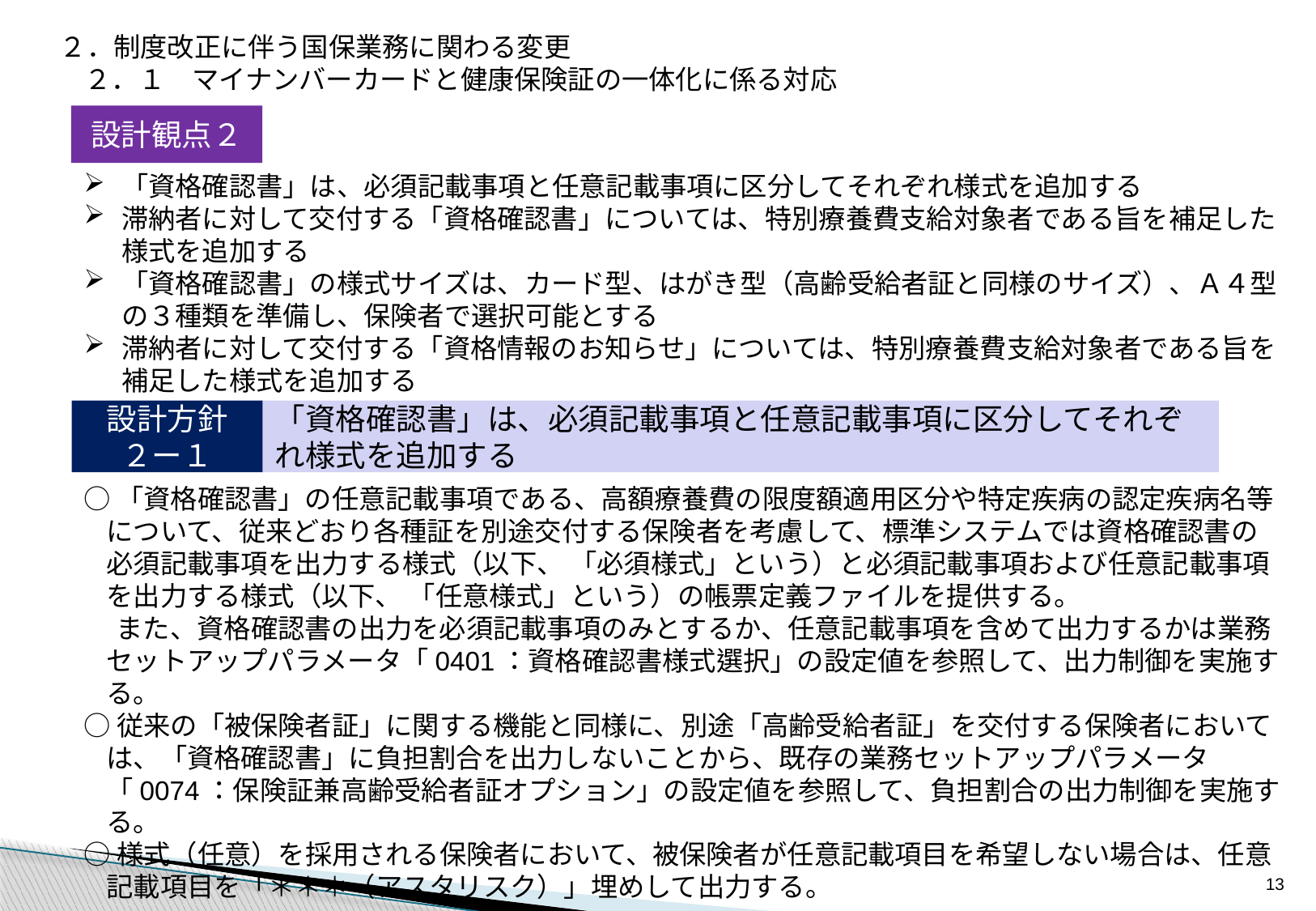

２．制度改正に伴う国保業務に関わる変更
２．１　マイナンバーカードと健康保険証の一体化に係る対応
設計観点２
「資格確認書」は、必須記載事項と任意記載事項に区分してそれぞれ様式を追加する
滞納者に対して交付する「資格確認書」については、特別療養費支給対象者である旨を補足した様式を追加する
「資格確認書」の様式サイズは、カード型、はがき型（高齢受給者証と同様のサイズ）、Ａ４型の３種類を準備し、保険者で選択可能とする
滞納者に対して交付する「資格情報のお知らせ」については、特別療養費支給対象者である旨を補足した様式を追加する
設計方針２ー１
「資格確認書」は、必須記載事項と任意記載事項に区分してそれぞれ様式を追加する
○「資格確認書」の任意記載事項である、高額療養費の限度額適用区分や特定疾病の認定疾病名等について、従来どおり各種証を別途交付する保険者を考慮して、標準システムでは資格確認書の必須記載事項を出力する様式（以下、 「必須様式」という）と必須記載事項および任意記載事項を出力する様式（以下、 「任意様式」という）の帳票定義ファイルを提供する。
　 また、資格確認書の出力を必須記載事項のみとするか、任意記載事項を含めて出力するかは業務セットアップパラメータ「0401：資格確認書様式選択」の設定値を参照して、出力制御を実施する。
○従来の「被保険者証」に関する機能と同様に、別途「高齢受給者証」を交付する保険者においては、「資格確認書」に負担割合を出力しないことから、既存の業務セットアップパラメータ「0074：保険証兼高齢受給者証オプション」の設定値を参照して、負担割合の出力制御を実施する。
○様式（任意）を採用される保険者において、被保険者が任意記載項目を希望しない場合は、任意記載項目を「＊＊＊（アスタリスク）」埋めして出力する。
13